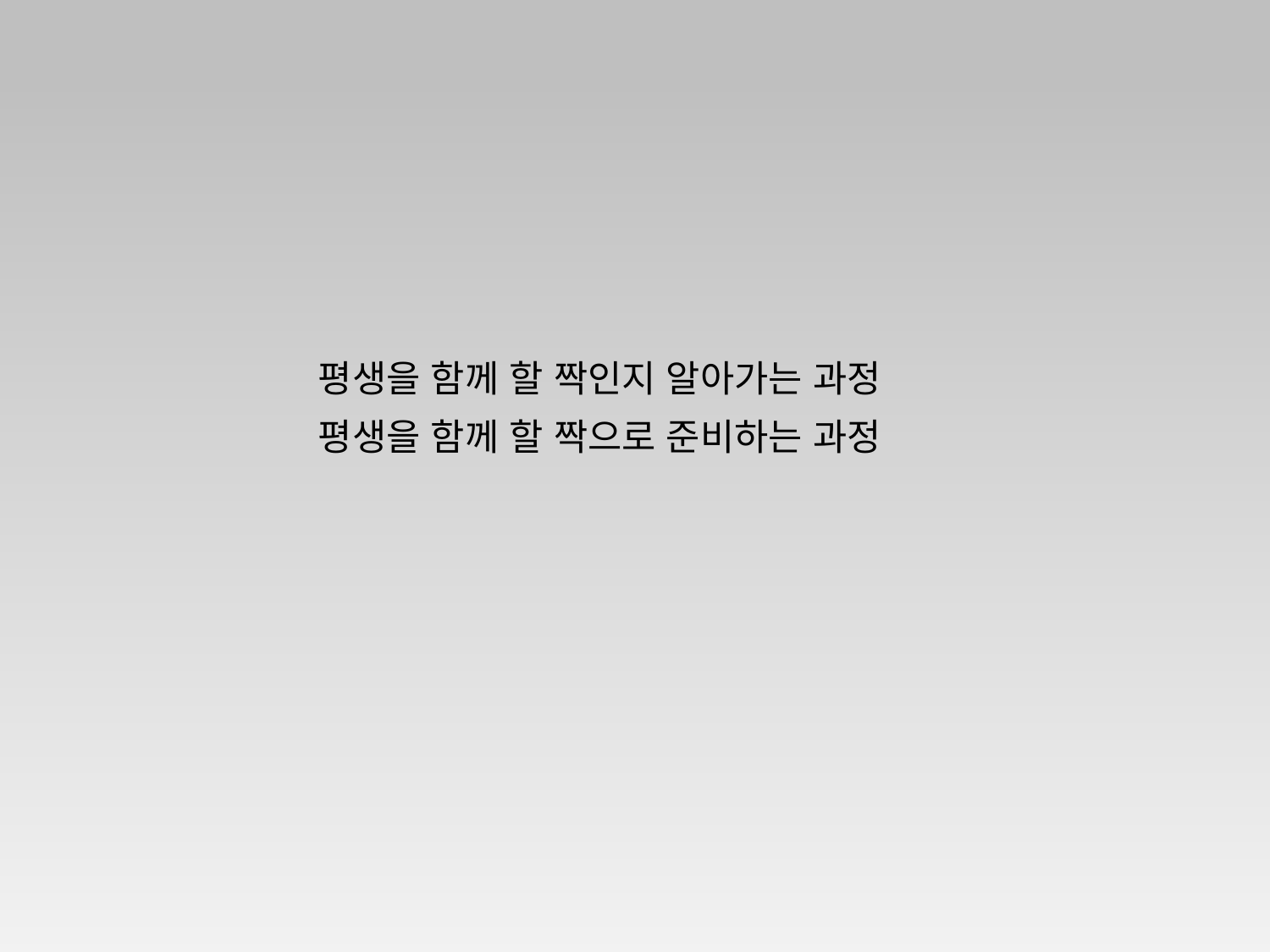

평생을 함께 할 짝인지 알아가는 과정
평생을 함께 할 짝으로 준비하는 과정